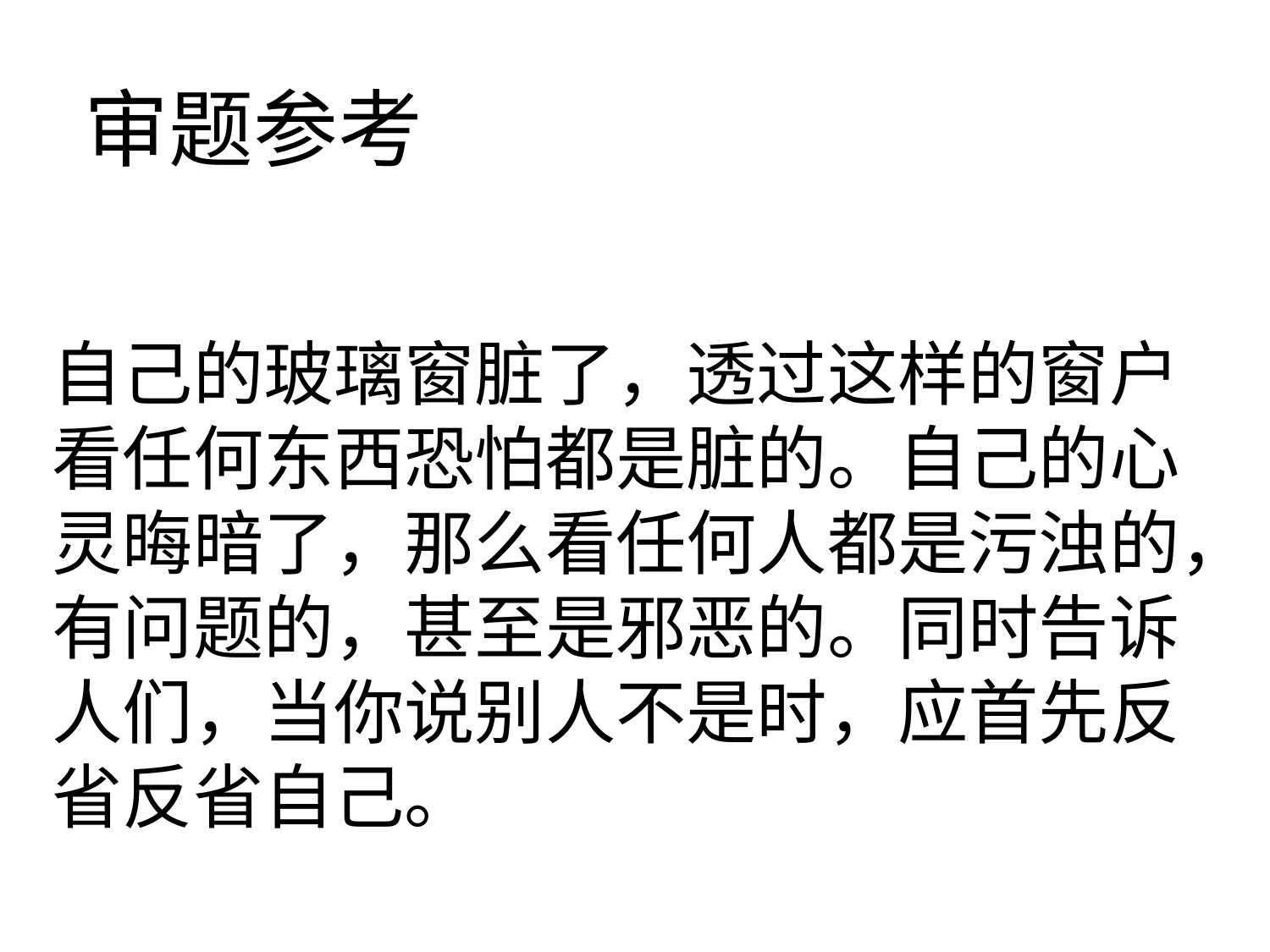

审题参考

自己的玻璃窗脏了，透过这样的窗户看任何东西恐怕都是脏的。自己的心灵晦暗了，那么看任何人都是污浊的，有问题的，甚至是邪恶的。同时告诉人们，当你说别人不是时，应首先反省反省自己。